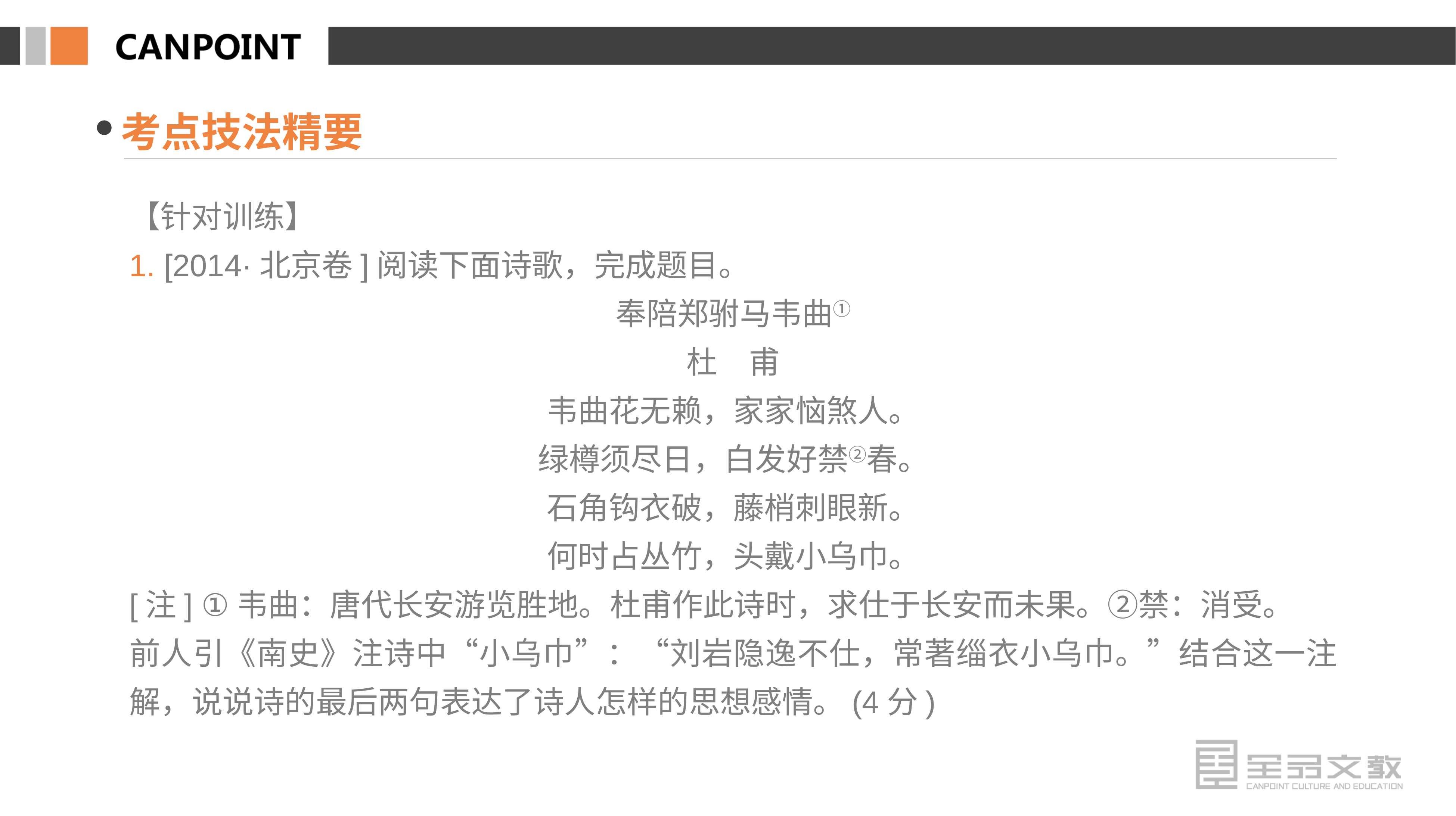

考点技法精要

【针对训练】
1. [2014·北京卷]阅读下面诗歌，完成题目。
奉陪郑驸马韦曲①
杜　甫
韦曲花无赖，家家恼煞人。
绿樽须尽日，白发好禁②春。
石角钩衣破，藤梢刺眼新。
何时占丛竹，头戴小乌巾。
[注] ①韦曲：唐代长安游览胜地。杜甫作此诗时，求仕于长安而未果。②禁：消受。
前人引《南史》注诗中“小乌巾”：“刘岩隐逸不仕，常著缁衣小乌巾。”结合这一注解，说说诗的最后两句表达了诗人怎样的思想感情。(4分)